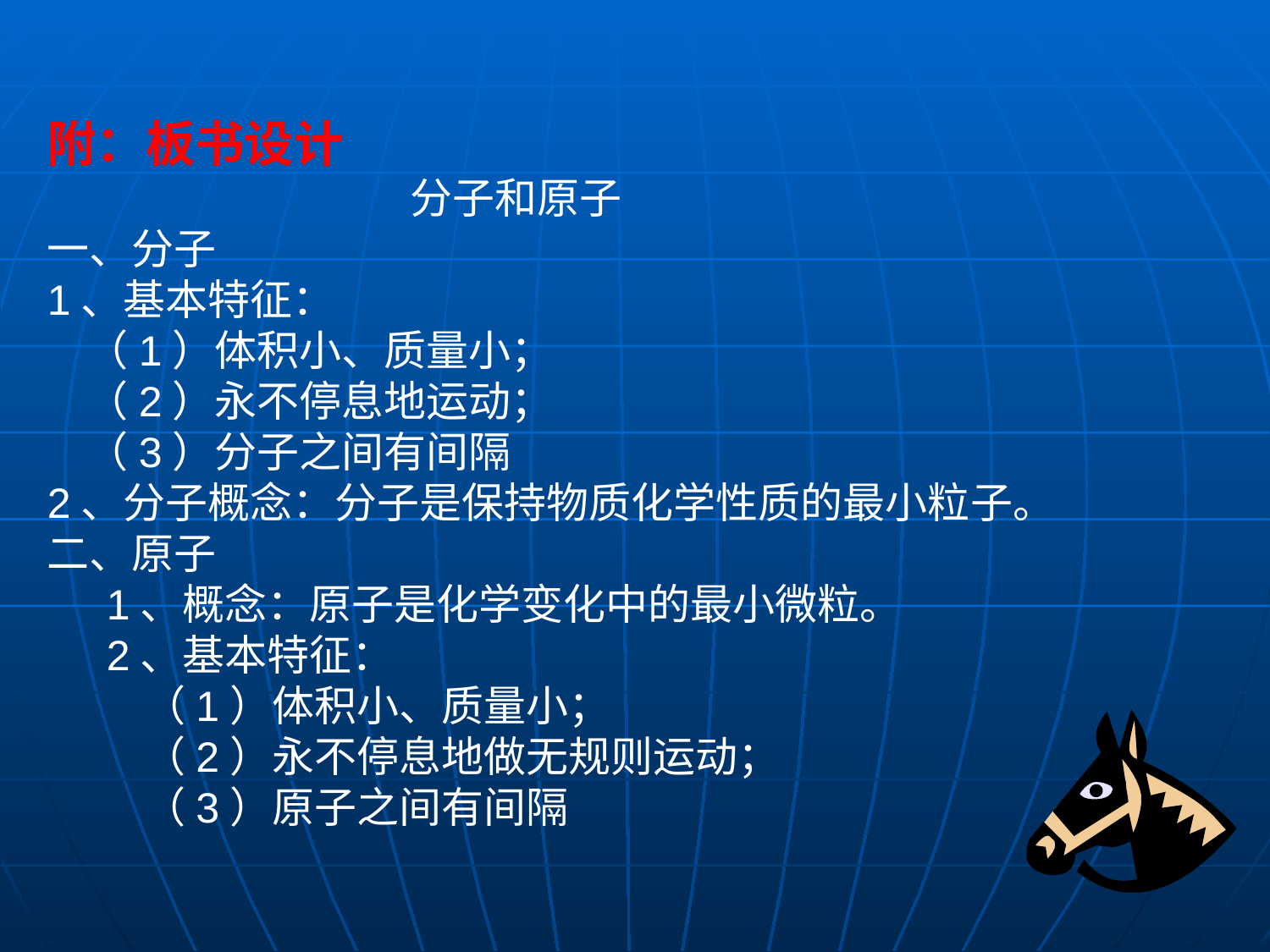

附：板书设计
                                     分子和原子
一、分子
1、基本特征：
   （1）体积小、质量小；
   （2）永不停息地运动；
   （3）分子之间有间隔
2、分子概念：分子是保持物质化学性质的最小粒子。
二、原子
     1、概念：原子是化学变化中的最小微粒。
     2、基本特征：
         （1）体积小、质量小；
         （2）永不停息地做无规则运动；
         （3）原子之间有间隔